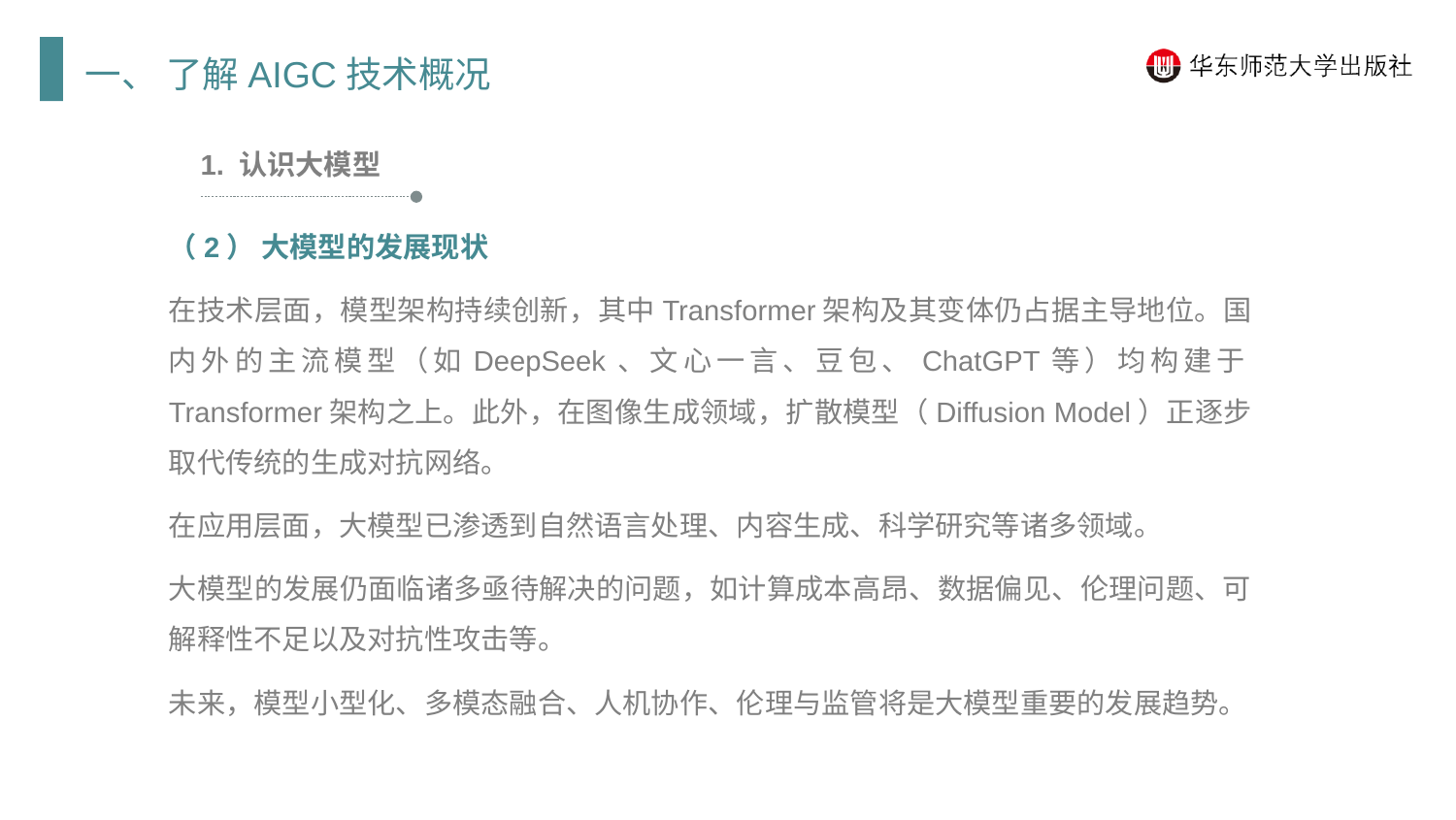

一、 了解AIGC技术概况
1. 认识大模型
（2） 大模型的发展现状
在技术层面，模型架构持续创新，其中Transformer架构及其变体仍占据主导地位。国内外的主流模型（如DeepSeek、文心一言、豆包、ChatGPT等）均构建于Transformer架构之上。此外，在图像生成领域，扩散模型（Diffusion Model）正逐步取代传统的生成对抗网络。
在应用层面，大模型已渗透到自然语言处理、内容生成、科学研究等诸多领域。
大模型的发展仍面临诸多亟待解决的问题，如计算成本高昂、数据偏见、伦理问题、可解释性不足以及对抗性攻击等。
未来，模型小型化、多模态融合、人机协作、伦理与监管将是大模型重要的发展趋势。